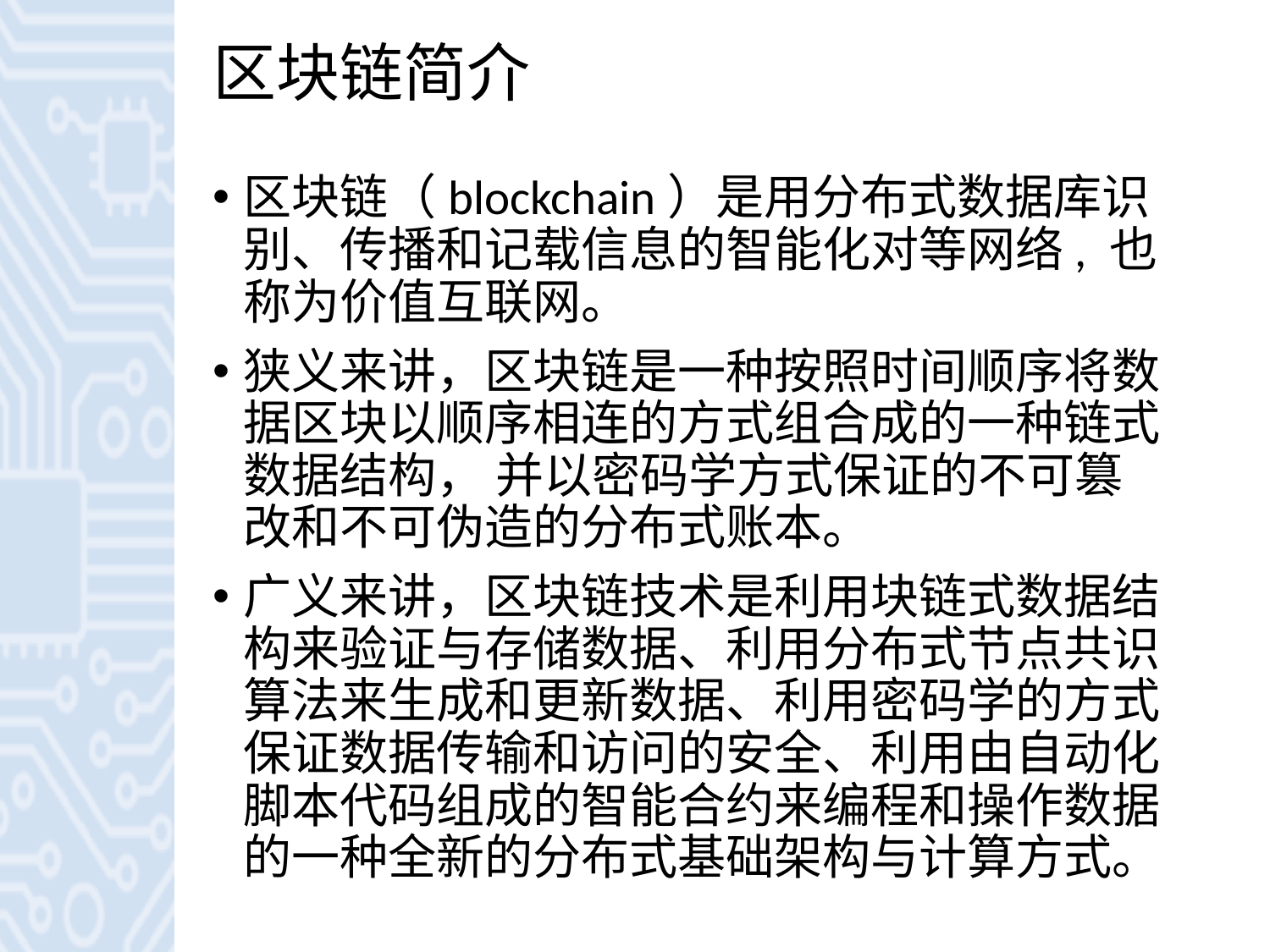

# 区块链简介
区块链（blockchain）是用分布式数据库识别、传播和记载信息的智能化对等网络, 也称为价值互联网。
狭义来讲，区块链是一种按照时间顺序将数据区块以顺序相连的方式组合成的一种链式数据结构， 并以密码学方式保证的不可篡改和不可伪造的分布式账本。
广义来讲，区块链技术是利用块链式数据结构来验证与存储数据、利用分布式节点共识算法来生成和更新数据、利用密码学的方式保证数据传输和访问的安全、利用由自动化脚本代码组成的智能合约来编程和操作数据的一种全新的分布式基础架构与计算方式。